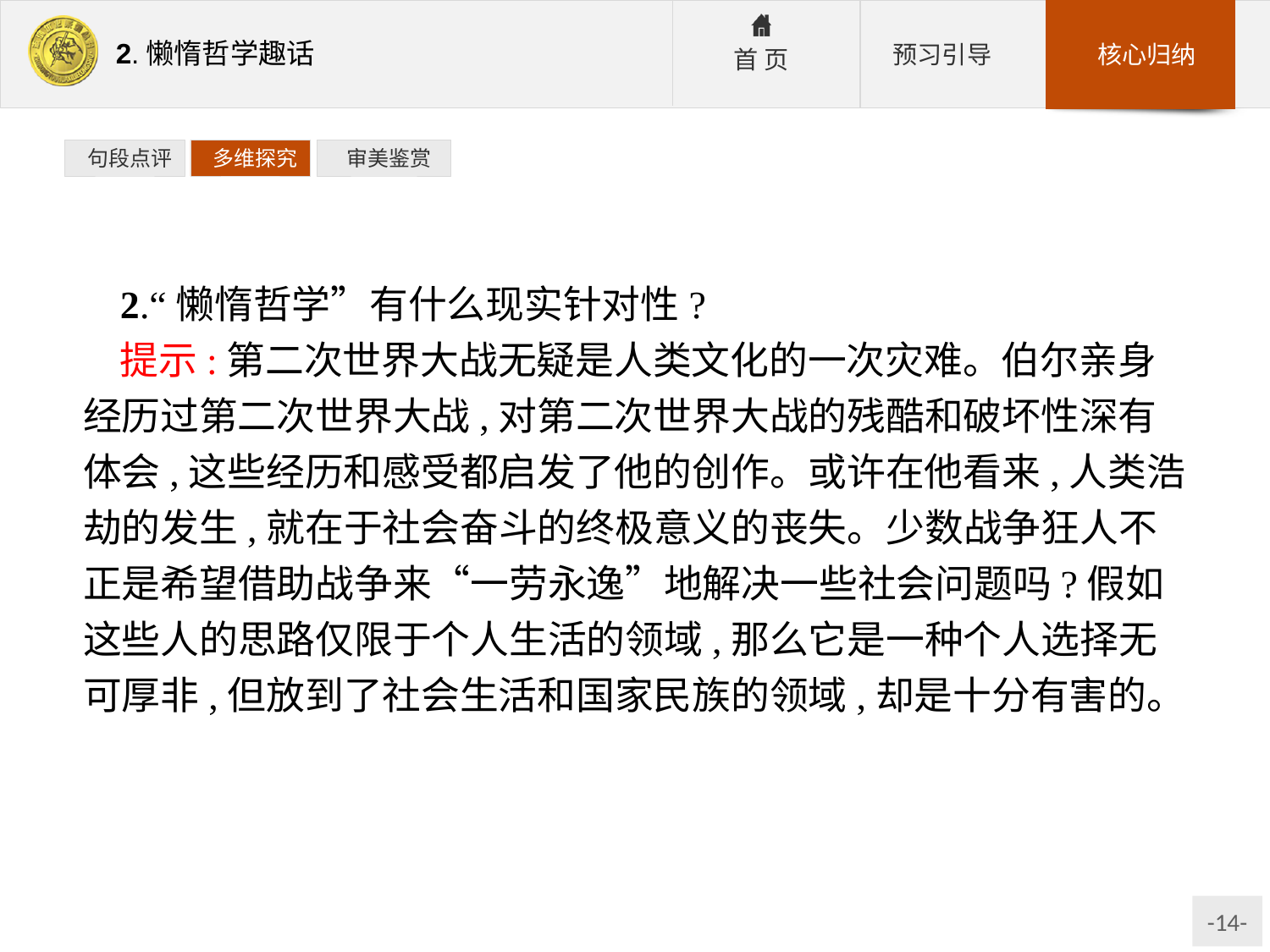

句段点评
 多维探究
 审美鉴赏
2.“懒惰哲学”有什么现实针对性?
提示:第二次世界大战无疑是人类文化的一次灾难。伯尔亲身经历过第二次世界大战,对第二次世界大战的残酷和破坏性深有体会,这些经历和感受都启发了他的创作。或许在他看来,人类浩劫的发生,就在于社会奋斗的终极意义的丧失。少数战争狂人不正是希望借助战争来“一劳永逸”地解决一些社会问题吗?假如这些人的思路仅限于个人生活的领域,那么它是一种个人选择无可厚非,但放到了社会生活和国家民族的领域,却是十分有害的。